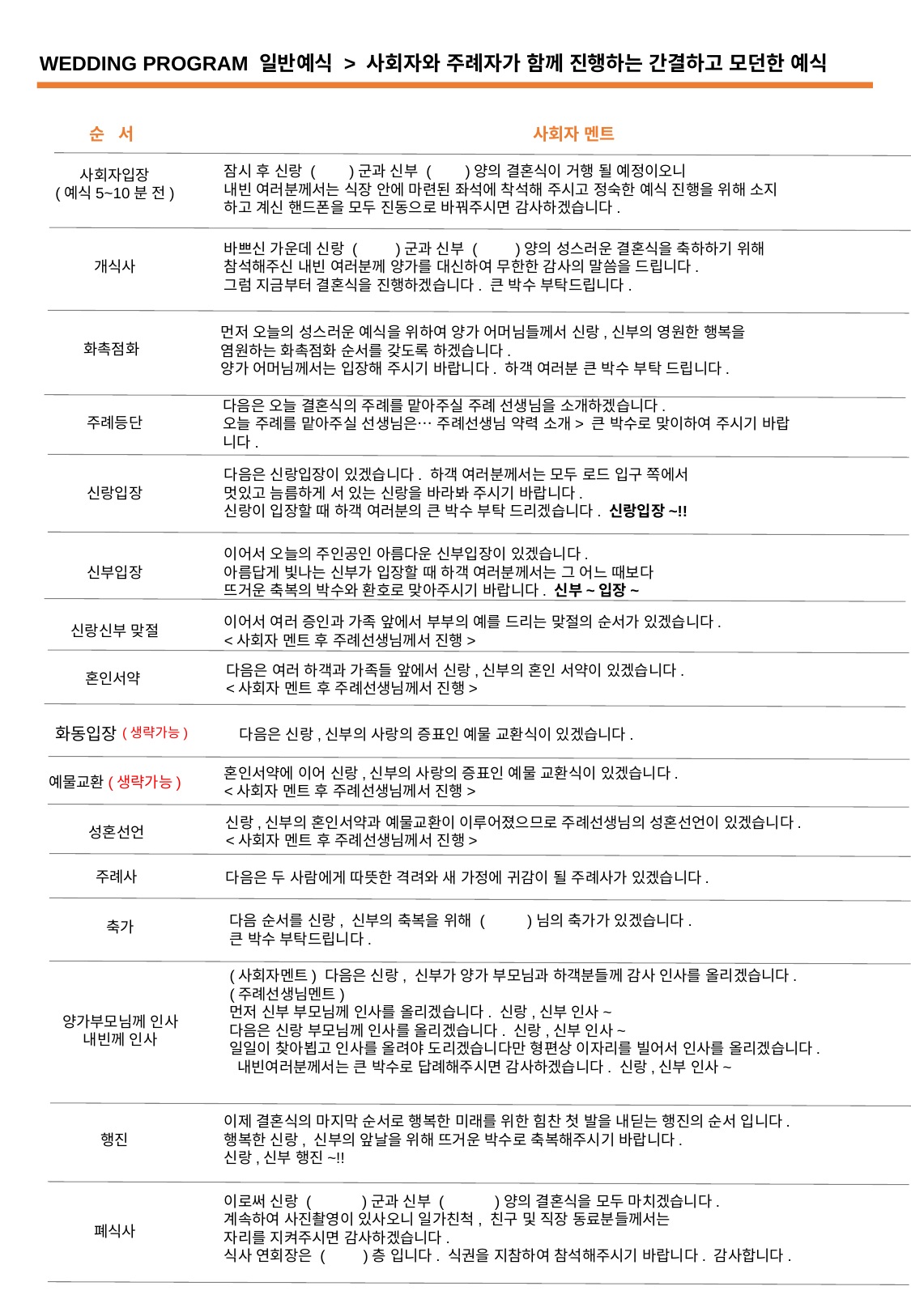

WEDDING PROGRAM 일반예식 > 사회자와 주례자가 함께 진행하는 간결하고 모던한 예식

순   서
사회자 멘트

사회자입장
(예식5~10분 전)

잠시 후 신랑 (        )군과 신부 (        )양의 결혼식이 거행 될 예정이오니
내빈 여러분께서는 식장 안에 마련된 좌석에 착석해 주시고 정숙한 예식 진행을 위해 소지
하고 계신 핸드폰을 모두 진동으로 바꿔주시면 감사하겠습니다.

개식사

바쁘신 가운데 신랑 (         )군과 신부 (         )양의 성스러운 결혼식을 축하하기 위해
참석해주신 내빈 여러분께 양가를 대신하여 무한한 감사의 말씀을 드립니다.
그럼 지금부터 결혼식을 진행하겠습니다. 큰 박수 부탁드립니다.

화촉점화

먼저 오늘의 성스러운 예식을 위하여 양가 어머님들께서 신랑,신부의 영원한 행복을
염원하는 화촉점화 순서를 갖도록 하겠습니다.
양가 어머님께서는 입장해 주시기 바랍니다. 하객 여러분 큰 박수 부탁 드립니다.

주례등단

다음은 오늘 결혼식의 주례를 맡아주실 주례 선생님을 소개하겠습니다.
오늘 주례를 맡아주실 선생님은… 주례선생님 약력 소개> 큰 박수로 맞이하여 주시기 바랍
니다.

신랑입장

다음은 신랑입장이 있겠습니다. 하객 여러분께서는 모두 로드 입구 쪽에서
멋있고 늠름하게 서 있는 신랑을 바라봐 주시기 바랍니다.
신랑이 입장할 때 하객 여러분의 큰 박수 부탁 드리겠습니다. 신랑입장~!!

신부입장

이어서 오늘의 주인공인 아름다운 신부입장이 있겠습니다.
아름답게 빛나는 신부가 입장할 때 하객 여러분께서는 그 어느 때보다
뜨거운 축복의 박수와 환호로 맞아주시기 바랍니다. 신부~입장~
이어서 여러 증인과 가족 앞에서 부부의 예를 드리는 맞절의 순서가 있겠습니다.
<사회자 멘트 후 주례선생님께서 진행>
신랑신부 맞절
다음은 여러 하객과 가족들 앞에서 신랑,신부의 혼인 서약이 있겠습니다.
<사회자 멘트 후 주례선생님께서 진행>
혼인서약
화동입장
(생략가능)
다음은 신랑,신부의 사랑의 증표인 예물 교환식이 있겠습니다.
혼인서약에 이어 신랑,신부의 사랑의 증표인 예물 교환식이 있겠습니다.
<사회자 멘트 후 주례선생님께서 진행>
예물교환(생략가능)
신랑,신부의 혼인서약과 예물교환이 이루어졌으므로 주례선생님의 성혼선언이 있겠습니다.
<사회자 멘트 후 주례선생님께서 진행>
성혼선언
주례사
다음은 두 사람에게 따뜻한 격려와 새 가정에 귀감이 될 주례사가 있겠습니다.
다음 순서를 신랑, 신부의 축복을 위해 (          )님의 축가가 있겠습니다.
큰 박수 부탁드립니다.
축가
(사회자멘트) 다음은 신랑, 신부가 양가 부모님과 하객분들께 감사 인사를 올리겠습니다.
(주례선생님멘트)
먼저 신부 부모님께 인사를 올리겠습니다. 신랑,신부 인사~
다음은 신랑 부모님께 인사를 올리겠습니다. 신랑,신부 인사~
일일이 찾아뵙고 인사를 올려야 도리겠습니다만 형편상 이자리를 빌어서 인사를 올리겠습니다.
 내빈여러분께서는 큰 박수로 답례해주시면 감사하겠습니다. 신랑,신부 인사~

양가부모님께 인사
내빈께 인사

이제 결혼식의 마지막 순서로 행복한 미래를 위한 힘찬 첫 발을 내딛는 행진의 순서 입니다.
행복한 신랑, 신부의 앞날을 위해 뜨거운 박수로 축복해주시기 바랍니다.
신랑,신부 행진~!!
행진
이로써 신랑 (            )군과 신부 (            )양의 결혼식을 모두 마치겠습니다.
계속하여 사진촬영이 있사오니 일가친척, 친구 및 직장 동료분들께서는
자리를 지켜주시면 감사하겠습니다.
식사 연회장은 (         )층 입니다. 식권을 지참하여 참석해주시기 바랍니다. 감사합니다.
폐식사